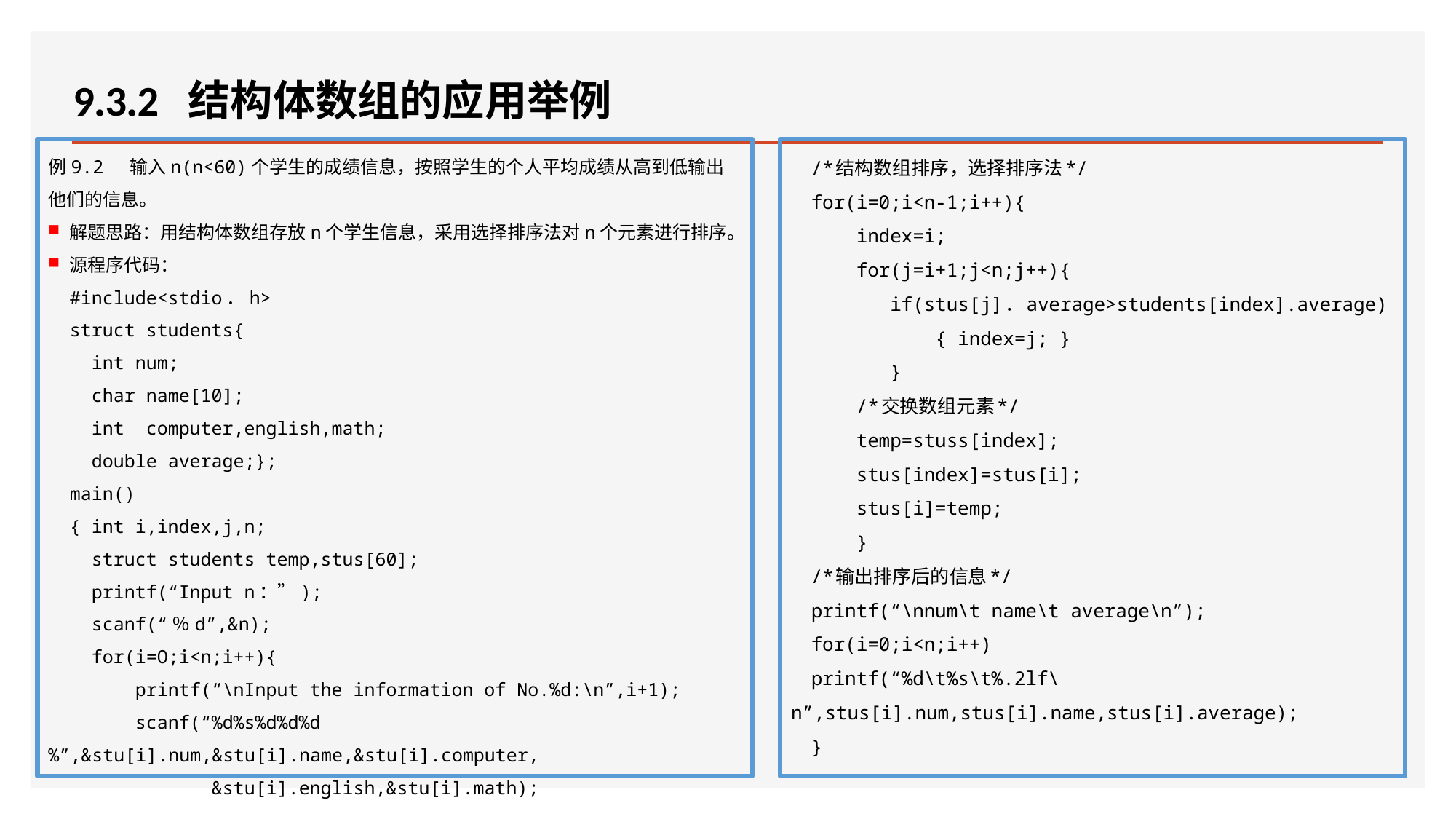

# 9.3.2  结构体数组的应用举例
例9.2  输入n(n<60)个学生的成绩信息，按照学生的个人平均成绩从高到低输出他们的信息。
解题思路：用结构体数组存放n个学生信息，采用选择排序法对n个元素进行排序。
源程序代码：
#include<stdio．h>
struct students{
  int num;
  char name[10];
  int  computer,english,math;
  double average;};
main()
{ int i,index,j,n;
  struct students temp,stus[60];
  printf(“Input n：”);
  scanf(“％d”,&n);
  for(i=O;i<n;i++){
      printf(“\nInput the information of No.%d:\n”,i+1);
      scanf(“%d%s%d%d%d%”,&stu[i].num,&stu[i].name,&stu[i].computer,
             &stu[i].english,&stu[i].math);
      stu[i].average=(stu[i].computer+stu[i].english+stu[i].math)/3.0;}

/*结构数组排序，选择排序法*/
for(i=0;i<n-1;i++){
    index=i;
    for(j=i+1;j<n;j++){
       if(stus[j]．average>students[index].average)
           { index=j; }
       }
    /*交换数组元素*/
    temp=stuss[index];
    stus[index]=stus[i];
    stus[i]=temp;
    }
/*输出排序后的信息*/
printf(“\nnum\t name\t average\n”);
for(i=0;i<n;i++)
printf(“%d\t%s\t%.2lf\n”,stus[i].num,stus[i].name,stus[i].average);
}